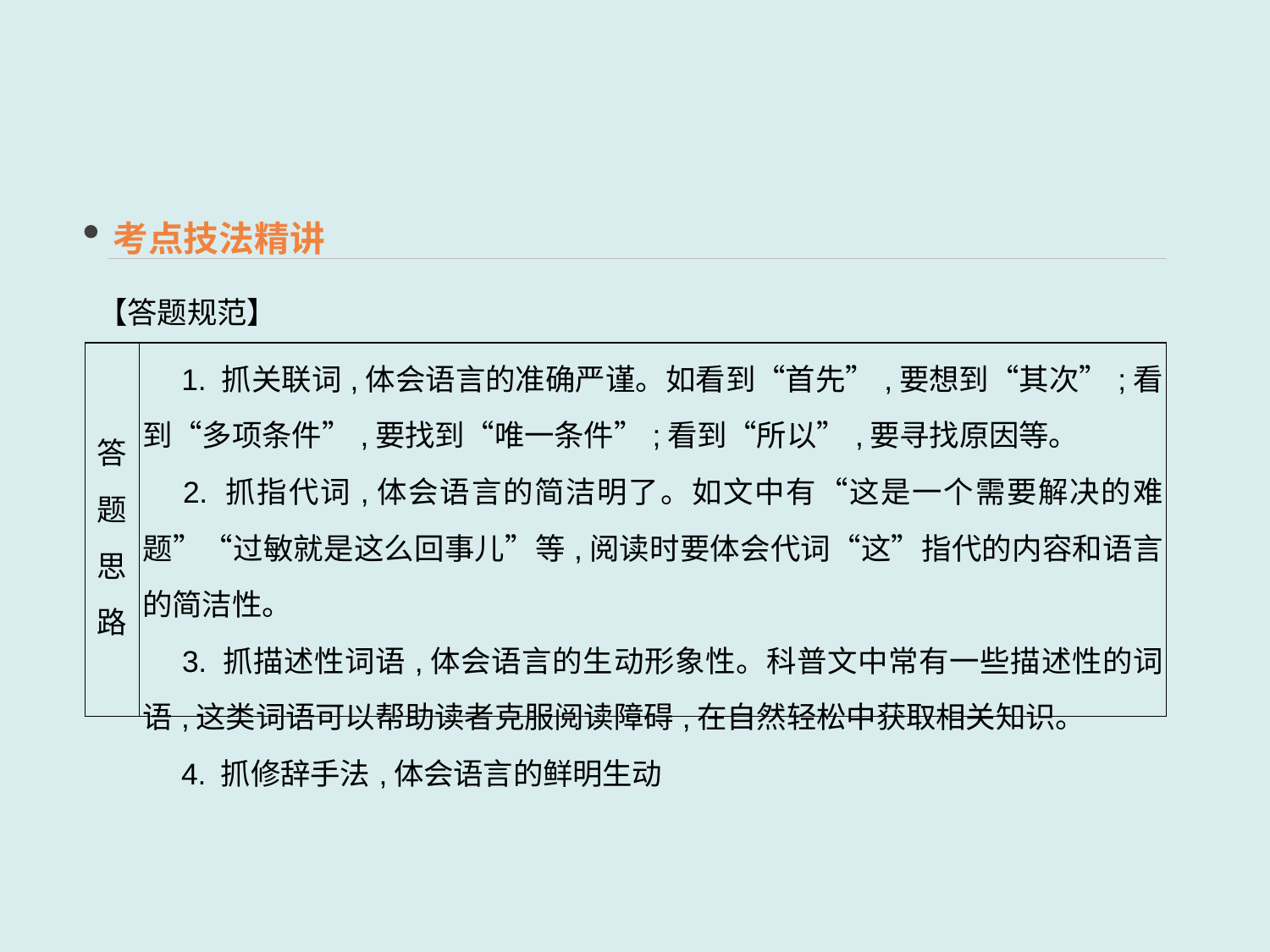

考点技法精讲

【答题规范】
| 答题 思路 | 1. 抓关联词,体会语言的准确严谨。如看到“首先”,要想到“其次”;看到“多项条件”,要找到“唯一条件”;看到“所以”,要寻找原因等。 　2. 抓指代词,体会语言的简洁明了。如文中有“这是一个需要解决的难题”“过敏就是这么回事儿”等,阅读时要体会代词“这”指代的内容和语言的简洁性。 　3. 抓描述性词语,体会语言的生动形象性。科普文中常有一些描述性的词语,这类词语可以帮助读者克服阅读障碍,在自然轻松中获取相关知识。 　4. 抓修辞手法,体会语言的鲜明生动 |
| --- | --- |